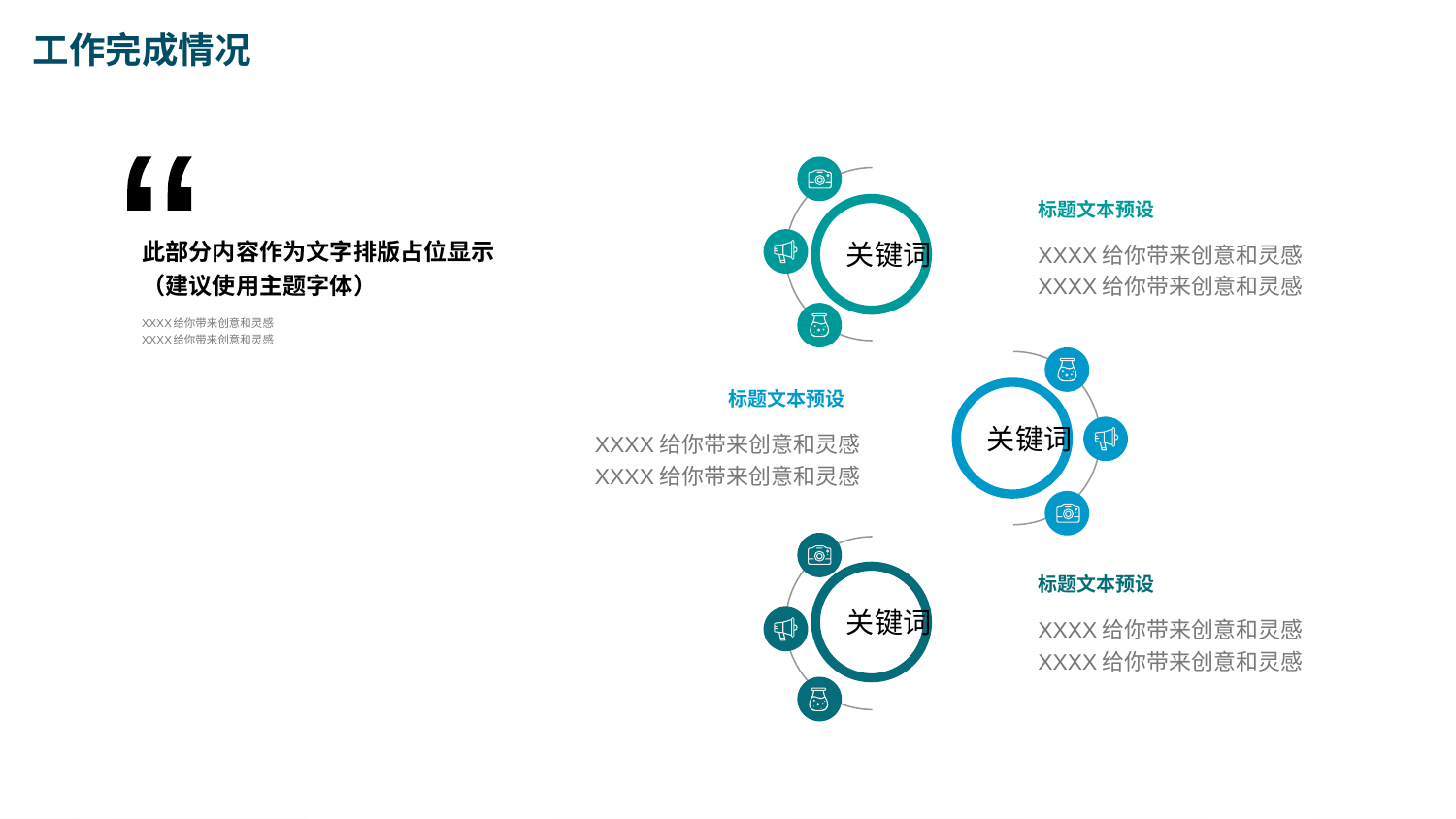

工作完成情况
“
此部分内容作为文字排版占位显示
（建议使用主题字体）
XXXX给你带来创意和灵感
XXXX给你带来创意和灵感

关键词

标题文本预设
XXXX给你带来创意和灵感
XXXX给你带来创意和灵感

关键词

标题文本预设
XXXX给你带来创意和灵感
XXXX给你带来创意和灵感

关键词

标题文本预设
XXXX给你带来创意和灵感
XXXX给你带来创意和灵感